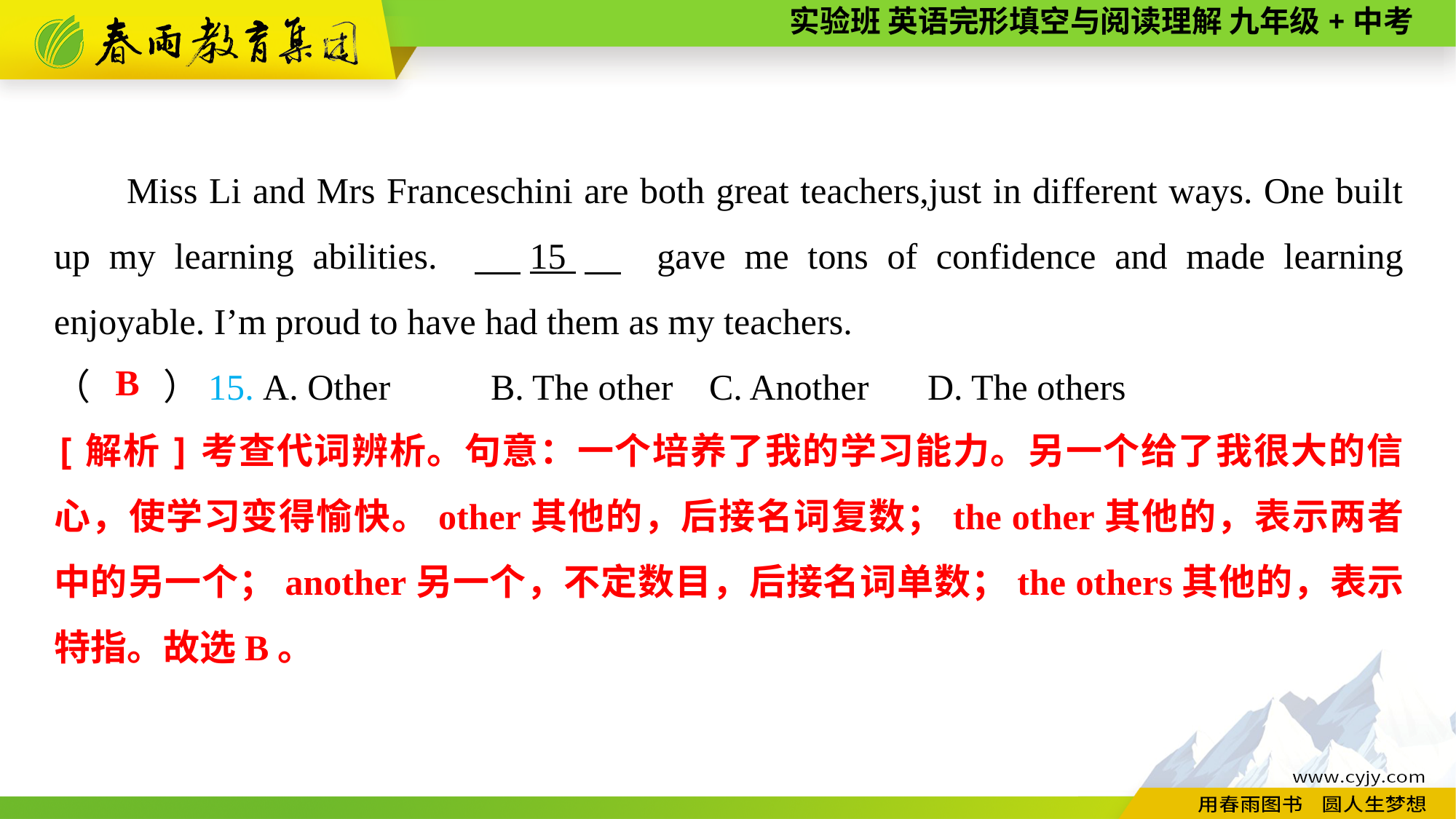

Miss Li and Mrs Franceschini are both great teachers,just in different ways. One built up my learning abilities. 　15　 gave me tons of confidence and made learning enjoyable. I’m proud to have had them as my teachers.
（　　）15. A. Other	B. The other	C. Another	D. The others
B
[解析]考查代词辨析。句意：一个培养了我的学习能力。另一个给了我很大的信心，使学习变得愉快。other其他的，后接名词复数；the other其他的，表示两者中的另一个；another另一个，不定数目，后接名词单数；the others其他的，表示特指。故选B。